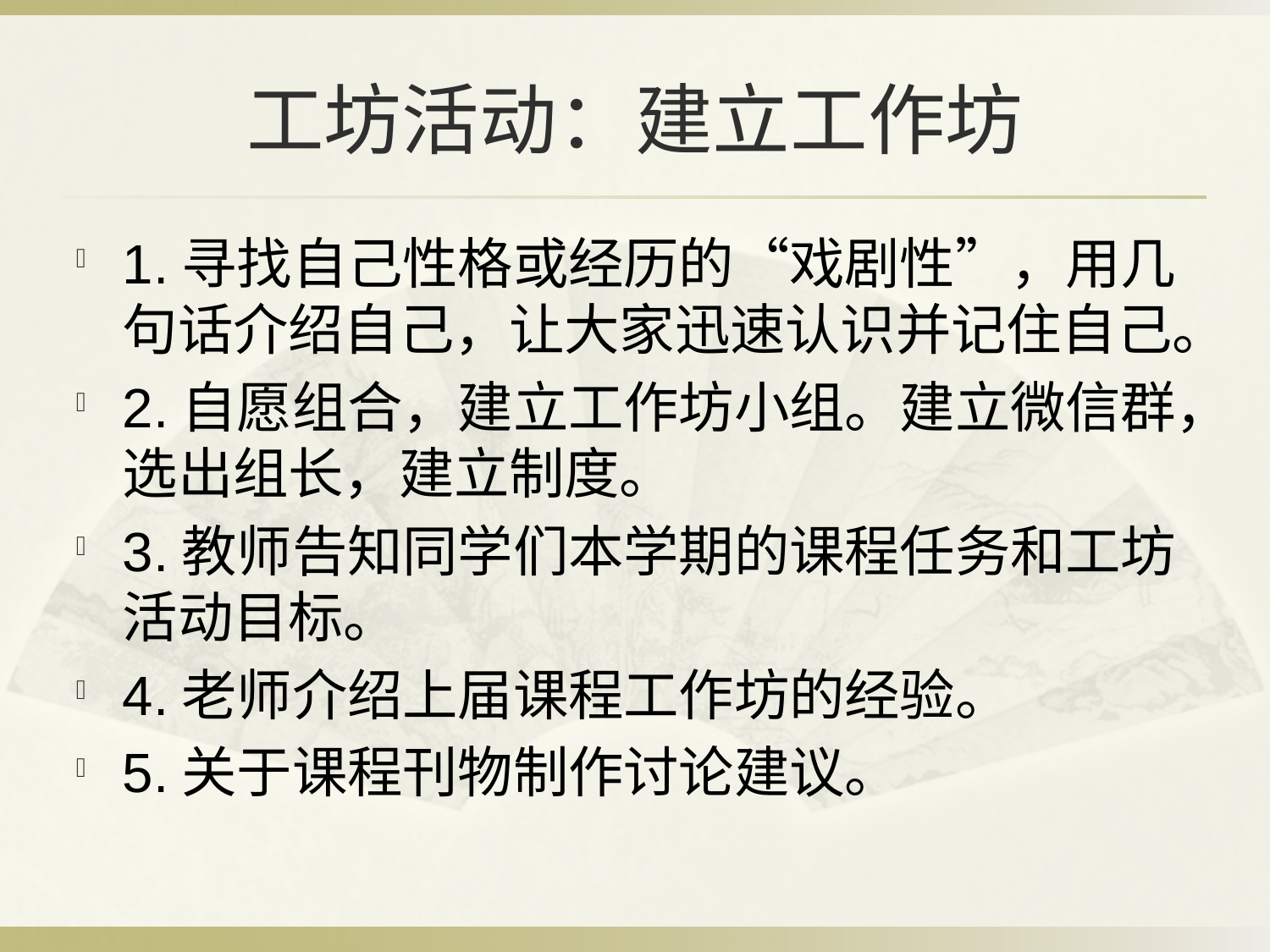

# 工坊活动：建立工作坊
1.寻找自己性格或经历的“戏剧性”，用几句话介绍自己，让大家迅速认识并记住自己。
2.自愿组合，建立工作坊小组。建立微信群，选出组长，建立制度。
3.教师告知同学们本学期的课程任务和工坊活动目标。
4.老师介绍上届课程工作坊的经验。
5.关于课程刊物制作讨论建议。